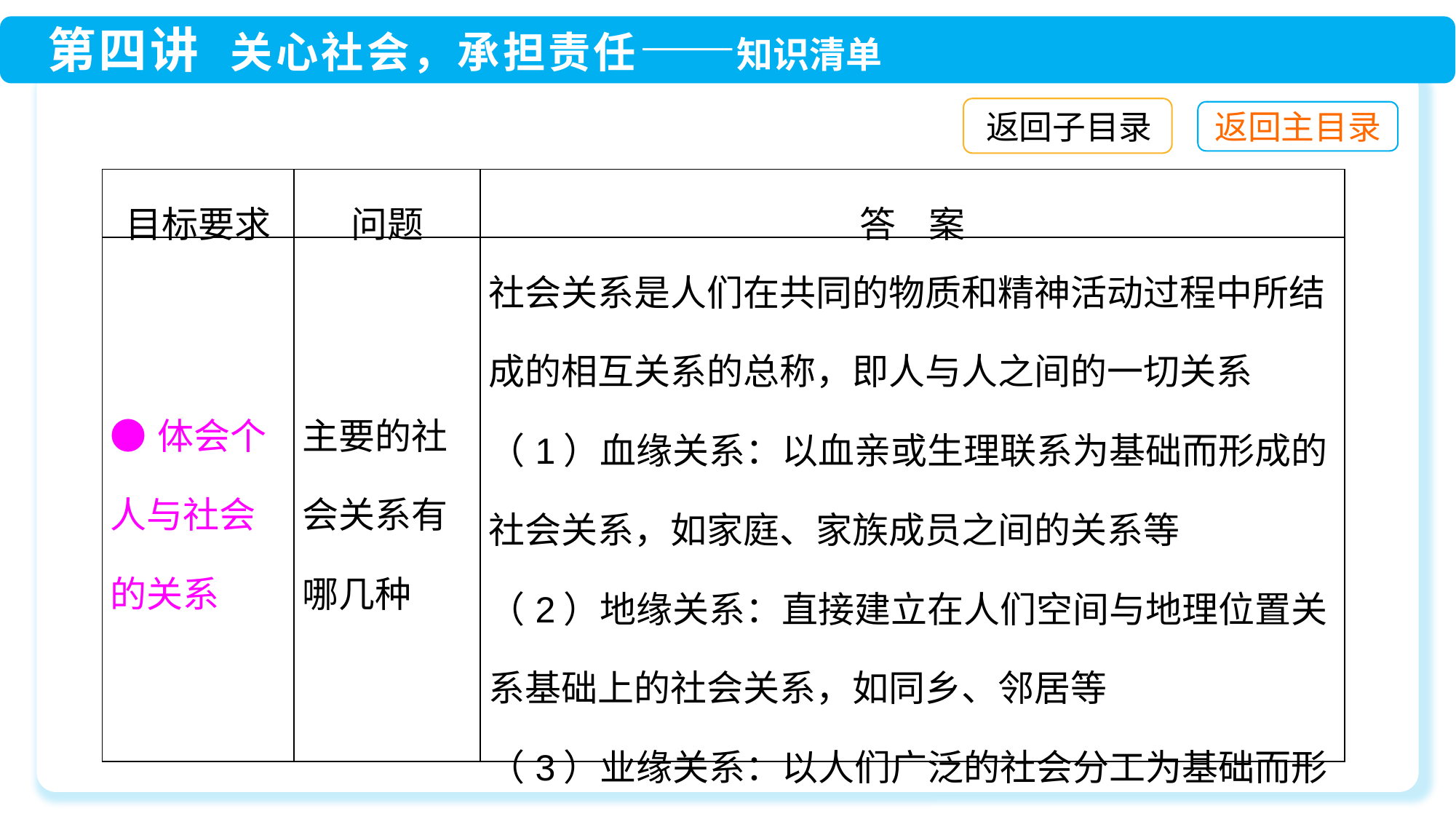

返回子目录
| 目标要求 | 问题 | 答 案 |
| --- | --- | --- |
| ●体会个人与社会的关系 | 主要的社会关系有哪几种 | 社会关系是人们在共同的物质和精神活动过程中所结成的相互关系的总称，即人与人之间的一切关系 （1）血缘关系：以血亲或生理联系为基础而形成的社会关系，如家庭、家族成员之间的关系等 （2）地缘关系：直接建立在人们空间与地理位置关系基础上的社会关系，如同乡、邻居等 （3）业缘关系：以人们广泛的社会分工为基础而形成的社会关系，如同学、同事等 |